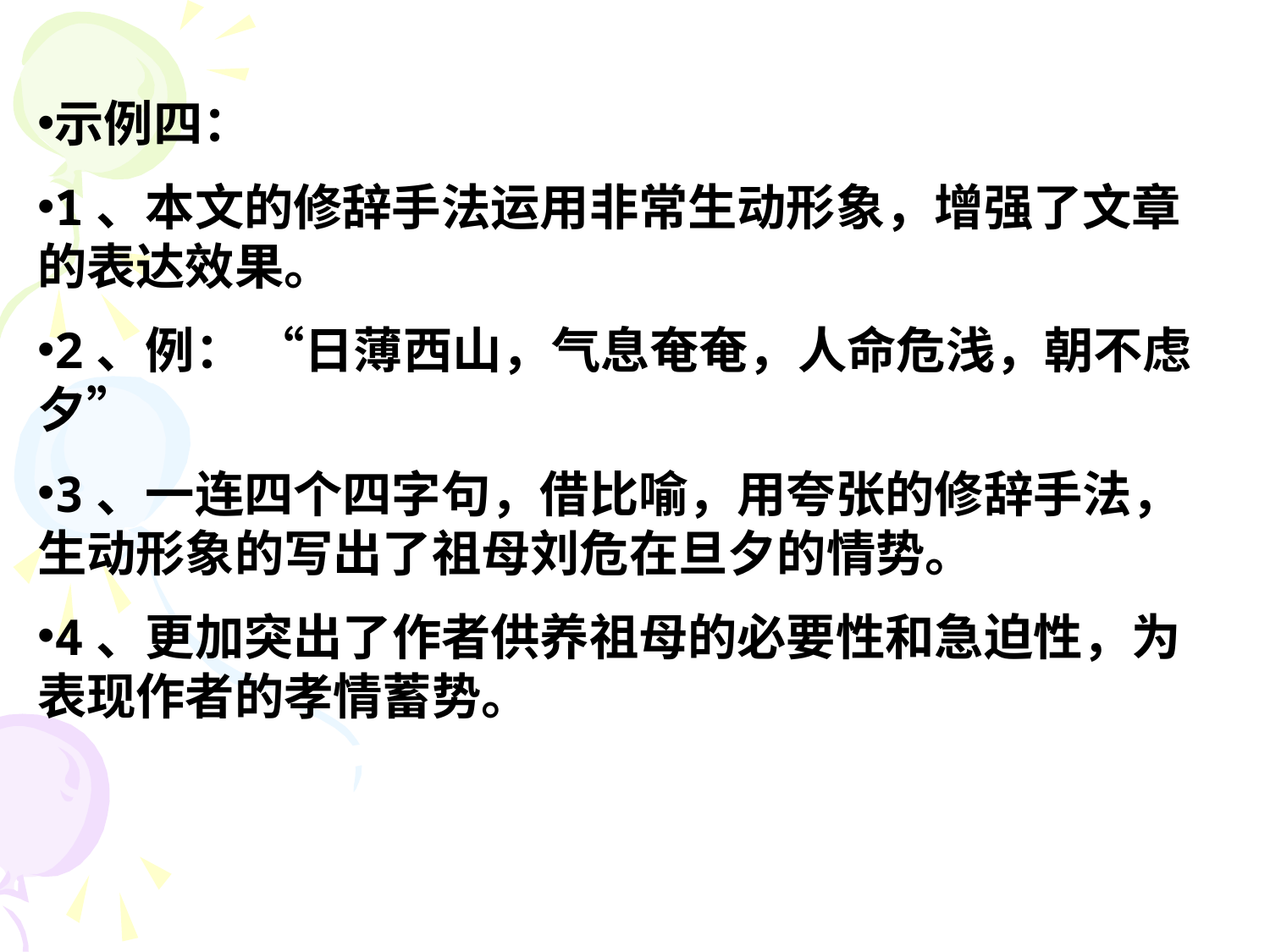

示例四：
1、本文的修辞手法运用非常生动形象，增强了文章的表达效果。
2、例： “日薄西山，气息奄奄，人命危浅，朝不虑夕”
3、一连四个四字句，借比喻，用夸张的修辞手法，生动形象的写出了祖母刘危在旦夕的情势。
4、更加突出了作者供养祖母的必要性和急迫性，为表现作者的孝情蓄势。